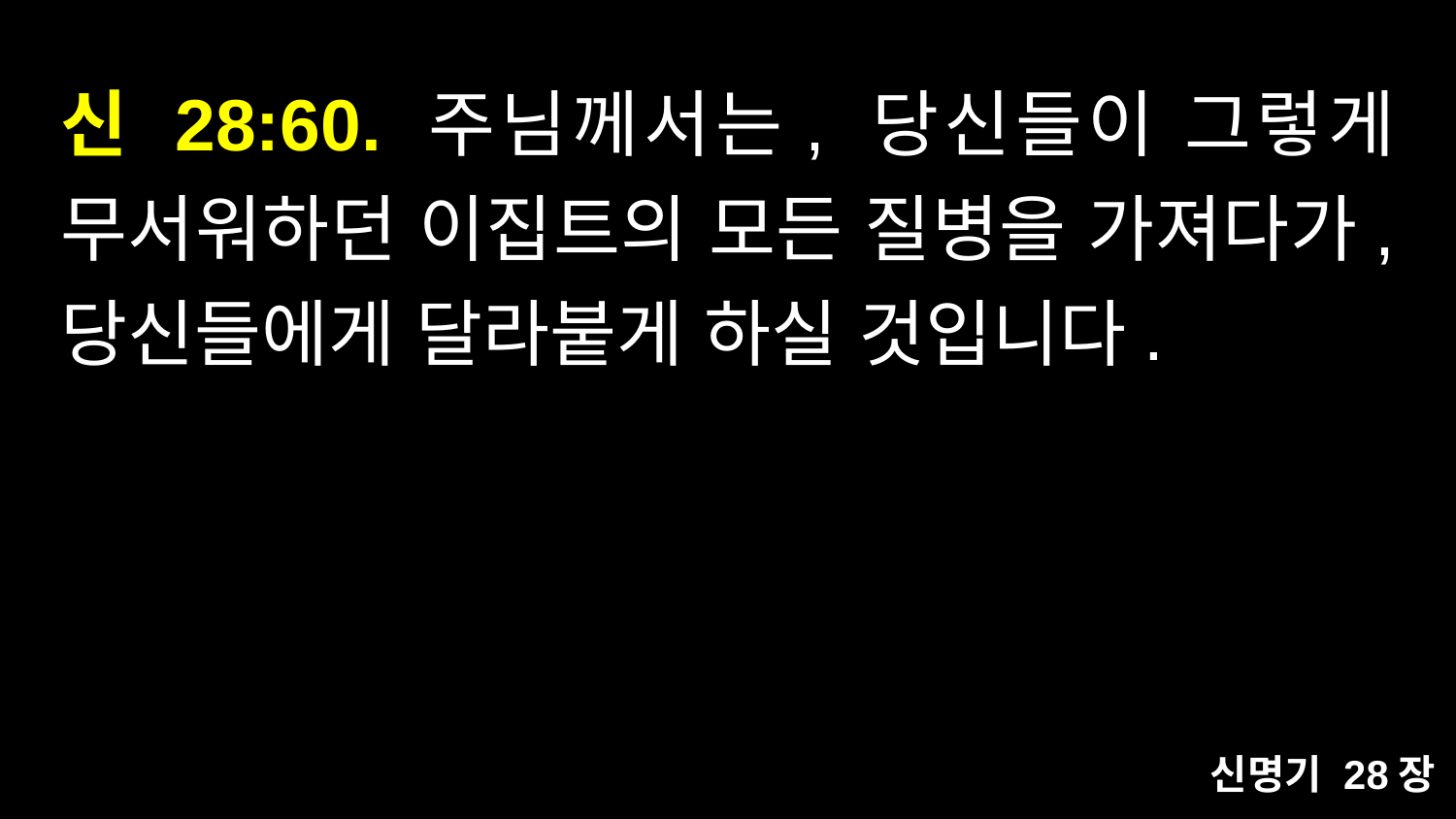

# 신 28:60. 주님께서는, 당신들이 그렇게 무서워하던 이집트의 모든 질병을 가져다가, 당신들에게 달라붙게 하실 것입니다.
신명기 28장